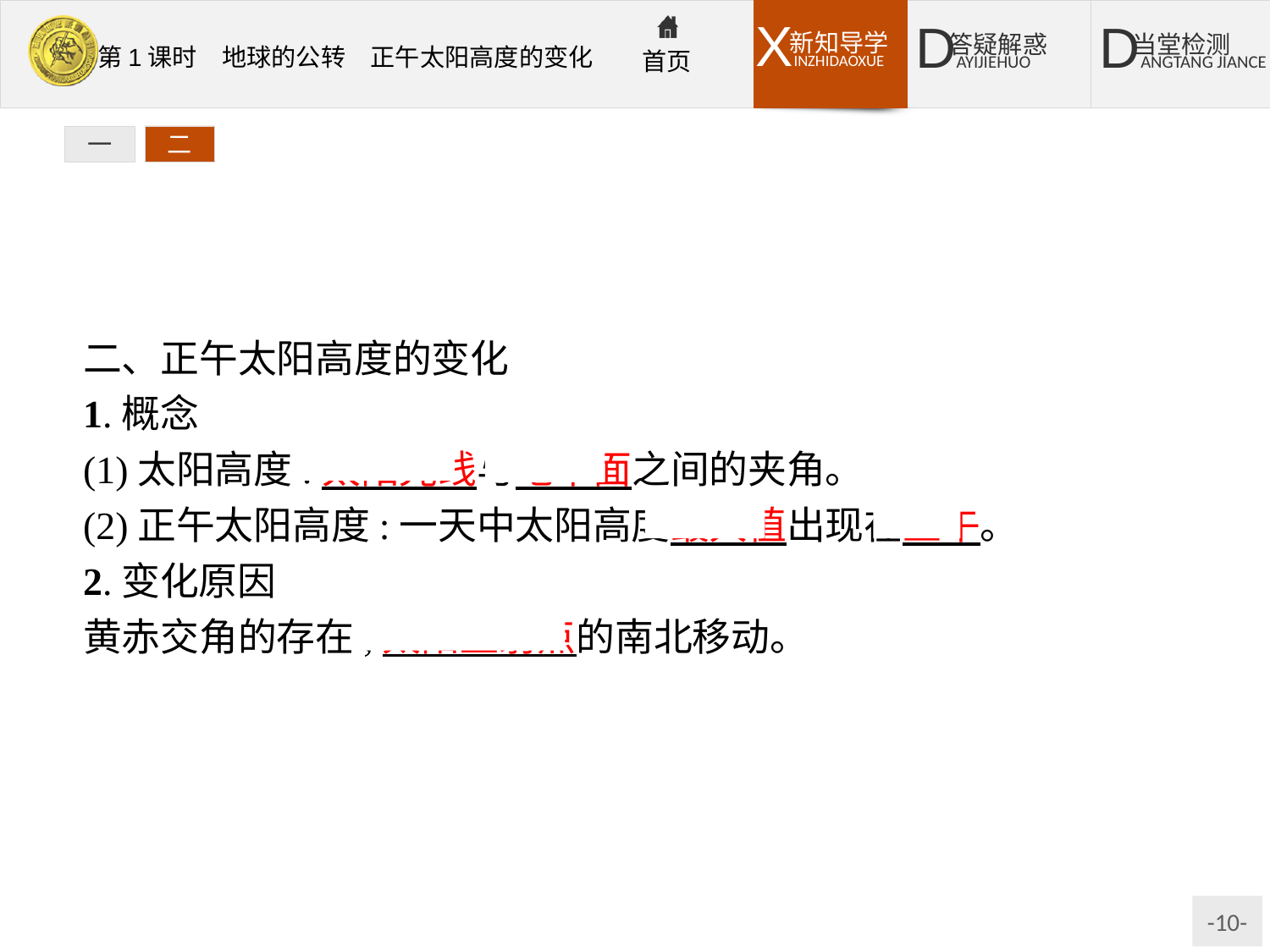

一
二
二、正午太阳高度的变化
1.概念
(1)太阳高度:太阳光线与地平面之间的夹角。
(2)正午太阳高度:一天中太阳高度最大值出现在正午。
2.变化原因
黄赤交角的存在,太阳直射点的南北移动。